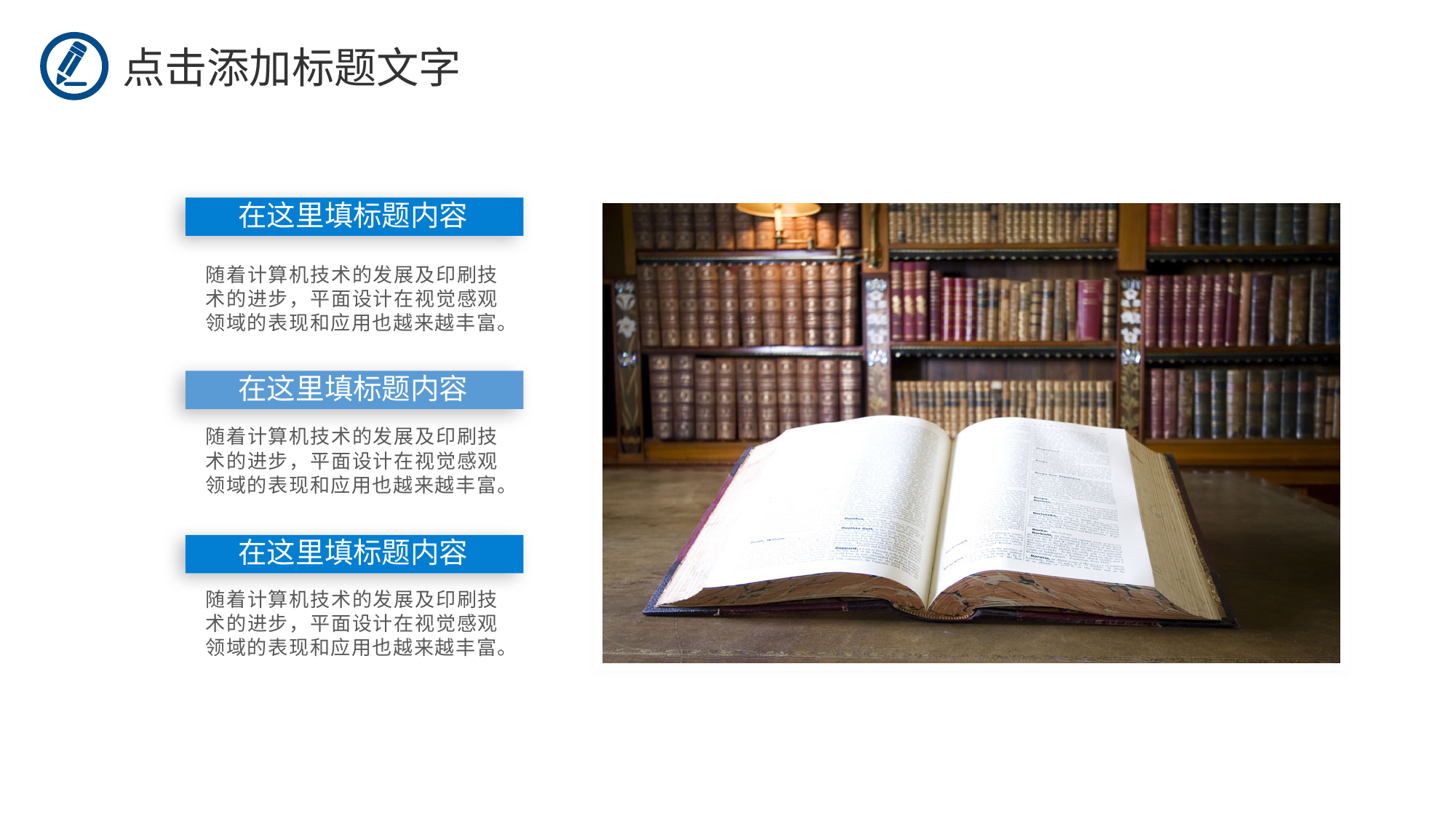

点击添加标题文字
在这里填标题内容

随着计算机技术的发展及印刷技术的进步，平面设计在视觉感观领域的表现和应用也越来越丰富。
在这里填标题内容

随着计算机技术的发展及印刷技术的进步，平面设计在视觉感观领域的表现和应用也越来越丰富。
在这里填标题内容

随着计算机技术的发展及印刷技术的进步，平面设计在视觉感观领域的表现和应用也越来越丰富。